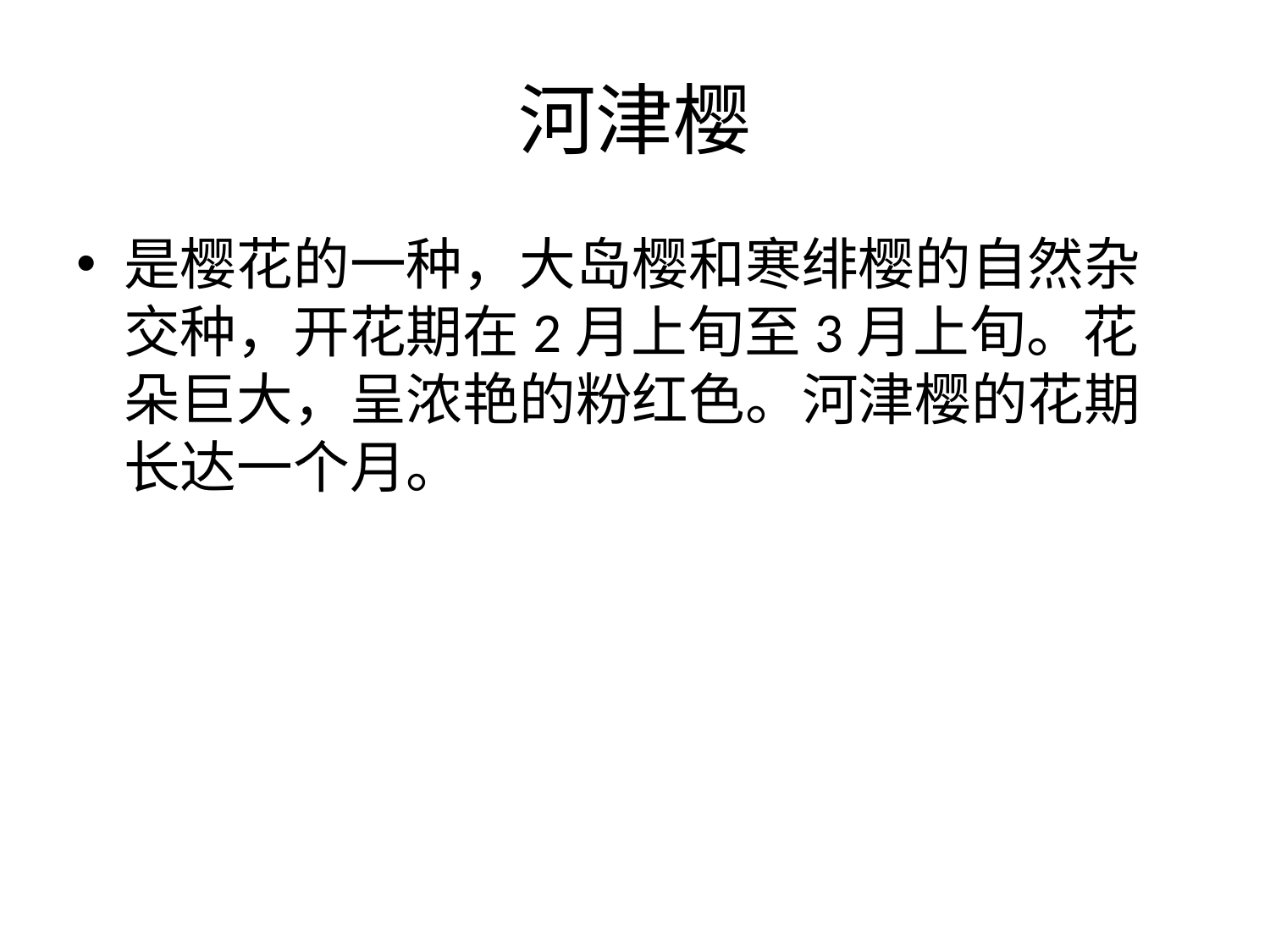

# 河津樱
是樱花的一种，大岛樱和寒绯樱的自然杂交种，开花期在2月上旬至3月上旬。花朵巨大，呈浓艳的粉红色。河津樱的花期长达一个月。